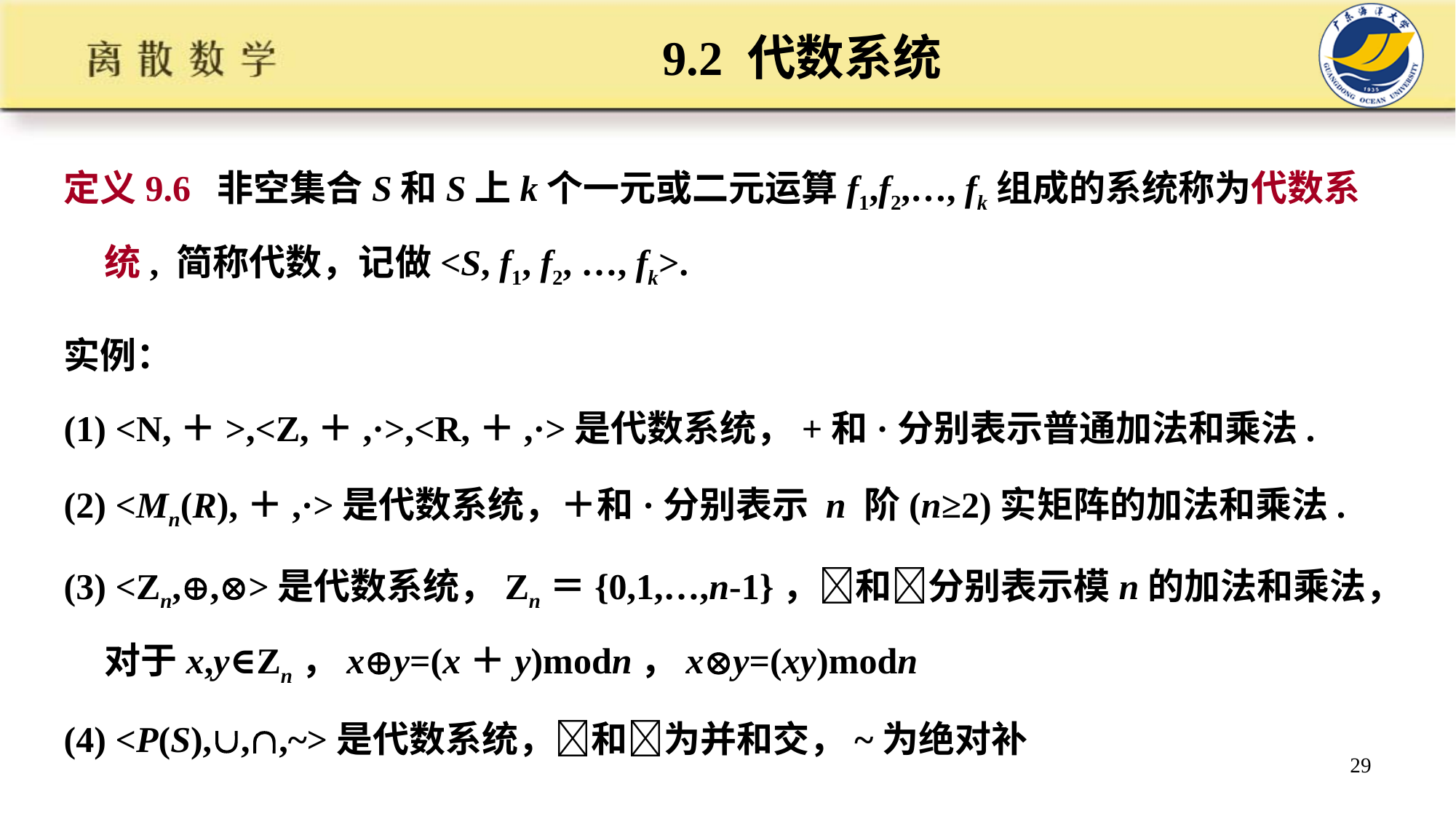

# 9.2 代数系统
定义9.6  非空集合S和S上k个一元或二元运算f1,f2,…, fk组成的系统称为代数系统, 简称代数，记做<S, f1, f2, …, fk>.
实例：
(1) <N,＋>,<Z,＋,·>,<R,＋,·>是代数系统，+和·分别表示普通加法和乘法.
(2) <Mn(R),＋,·>是代数系统，＋和·分别表示 n 阶(n≥2)实矩阵的加法和乘法.
(3) <Zn,⊕,⊗>是代数系统，Zn＝{0,1,…,n-1}，⊕和⊗分别表示模n的加法和乘法，对于x,y∈Zn，x⊕y=(x＋y)modn，x⊗y=(xy)modn
(4) <P(S),∪,∩,~>是代数系统，∪和∩为并和交，~为绝对补
29